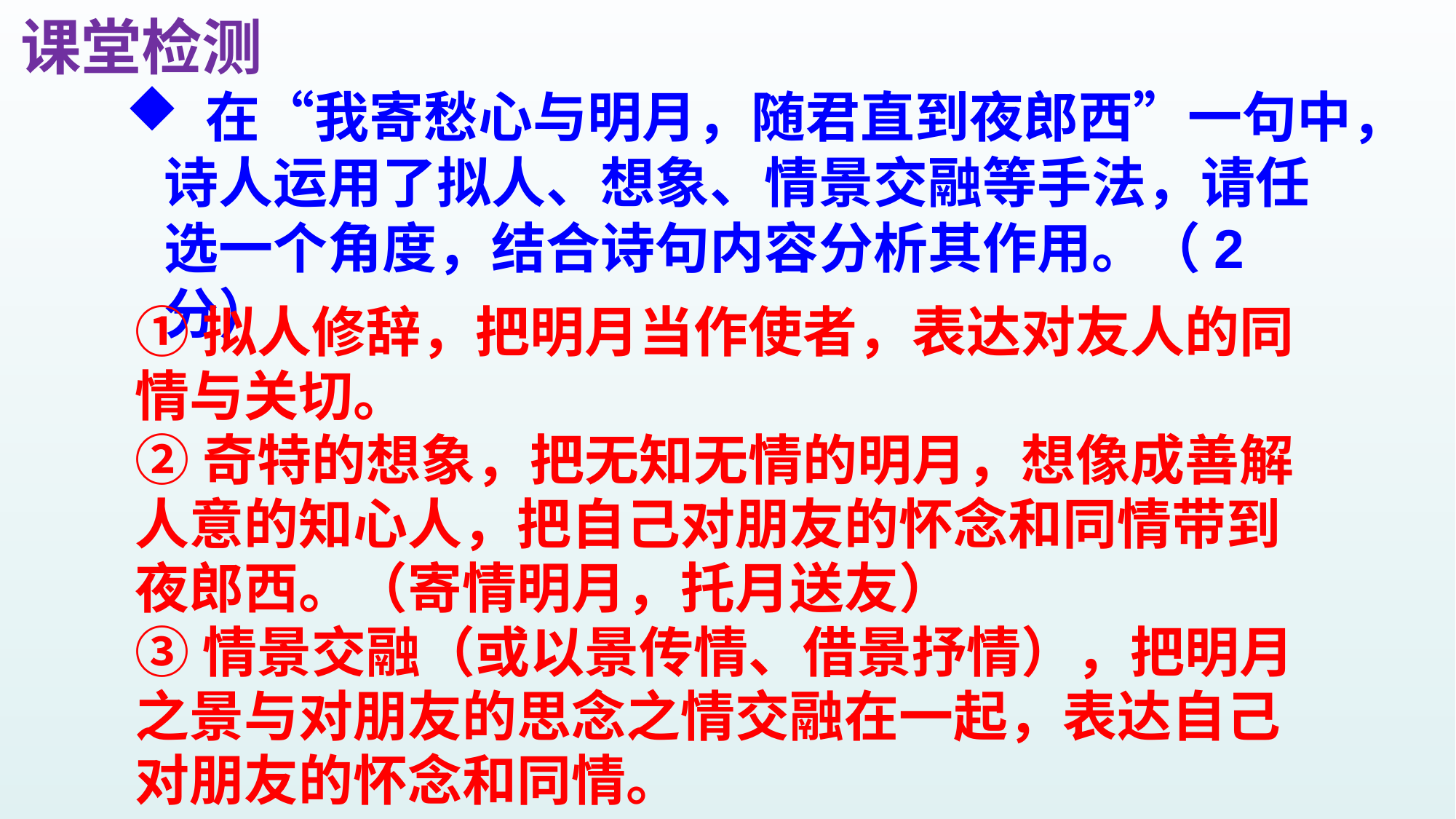

课堂检测
 在“我寄愁心与明月，随君直到夜郎西”一句中，诗人运用了拟人、想象、情景交融等手法，请任选一个角度，结合诗句内容分析其作用。（2分）
①拟人修辞，把明月当作使者，表达对友人的同情与关切。
②奇特的想象，把无知无情的明月，想像成善解人意的知心人，把自己对朋友的怀念和同情带到夜郎西。（寄情明月，托月送友）
③情景交融（或以景传情、借景抒情），把明月之景与对朋友的思念之情交融在一起，表达自己对朋友的怀念和同情。